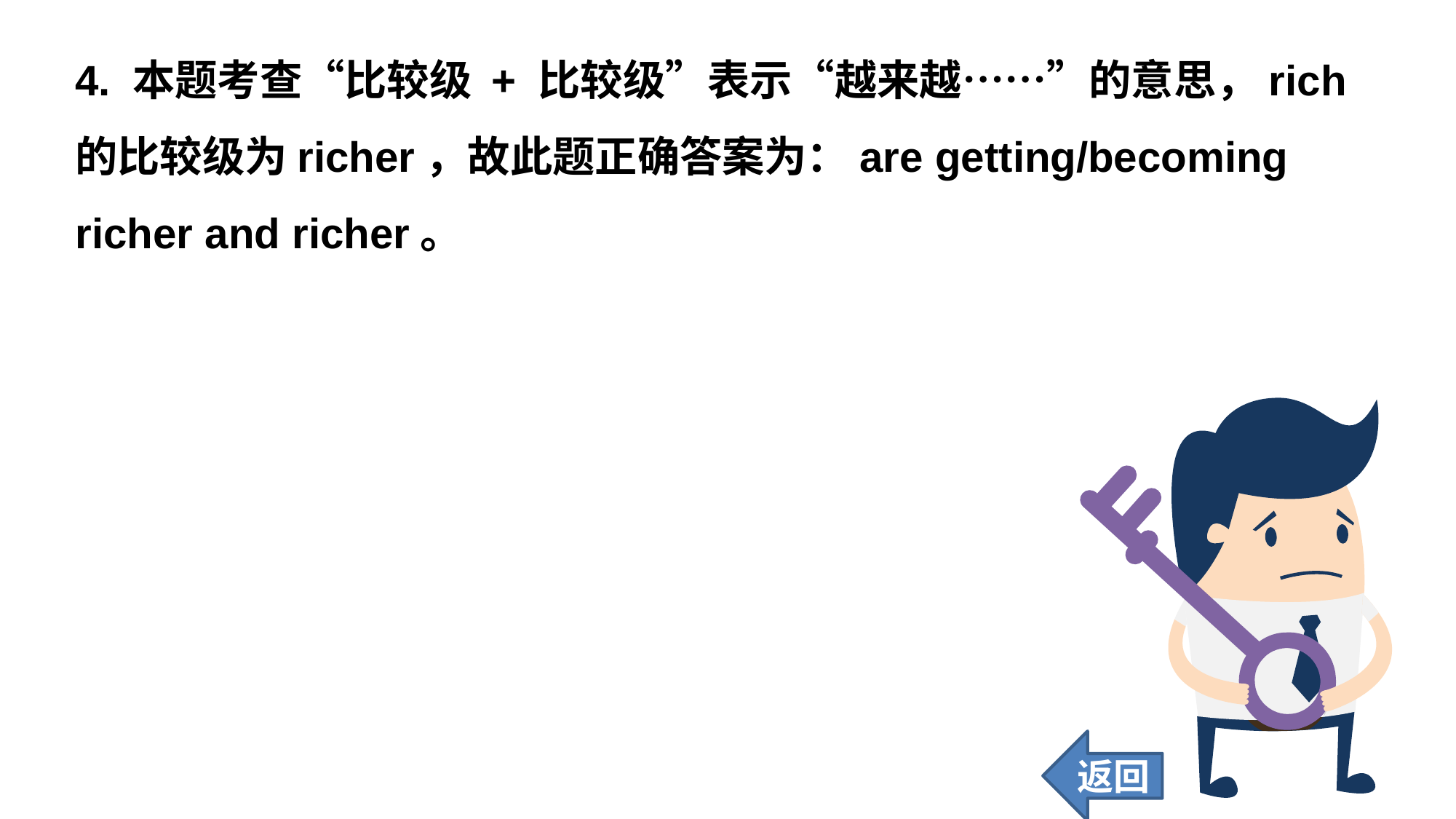

4. 本题考查“比较级 + 比较级”表示“越来越……”的意思，rich的比较级为richer，故此题正确答案为：are getting/becoming richer and richer。

返回
50